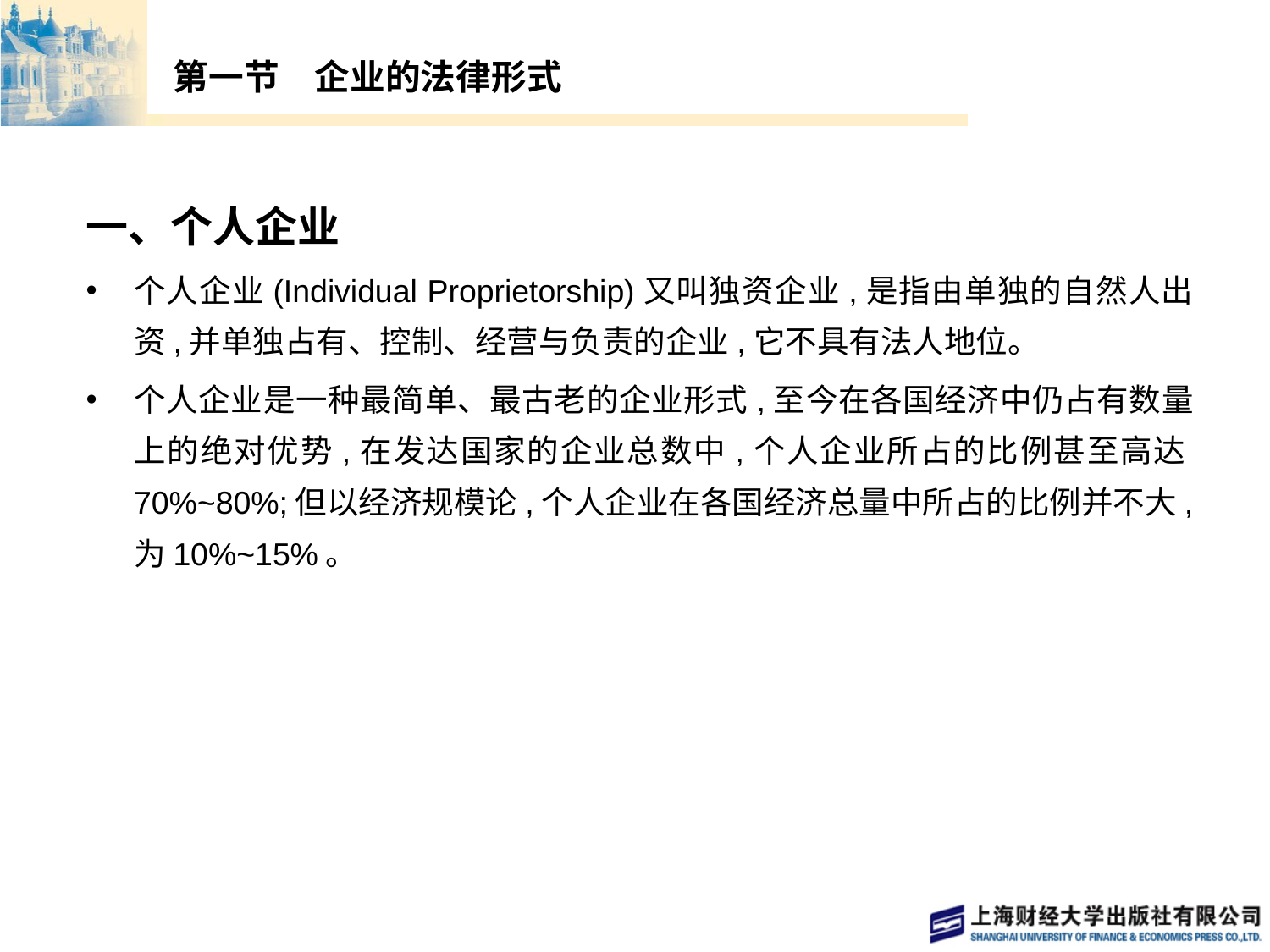

# 第一节　企业的法律形式
一、个人企业
个人企业(Individual Proprietorship)又叫独资企业,是指由单独的自然人出资,并单独占有、控制、经营与负责的企业,它不具有法人地位。
个人企业是一种最简单、最古老的企业形式,至今在各国经济中仍占有数量上的绝对优势,在发达国家的企业总数中,个人企业所占的比例甚至高达70%~80%;但以经济规模论,个人企业在各国经济总量中所占的比例并不大,为10%~15%。